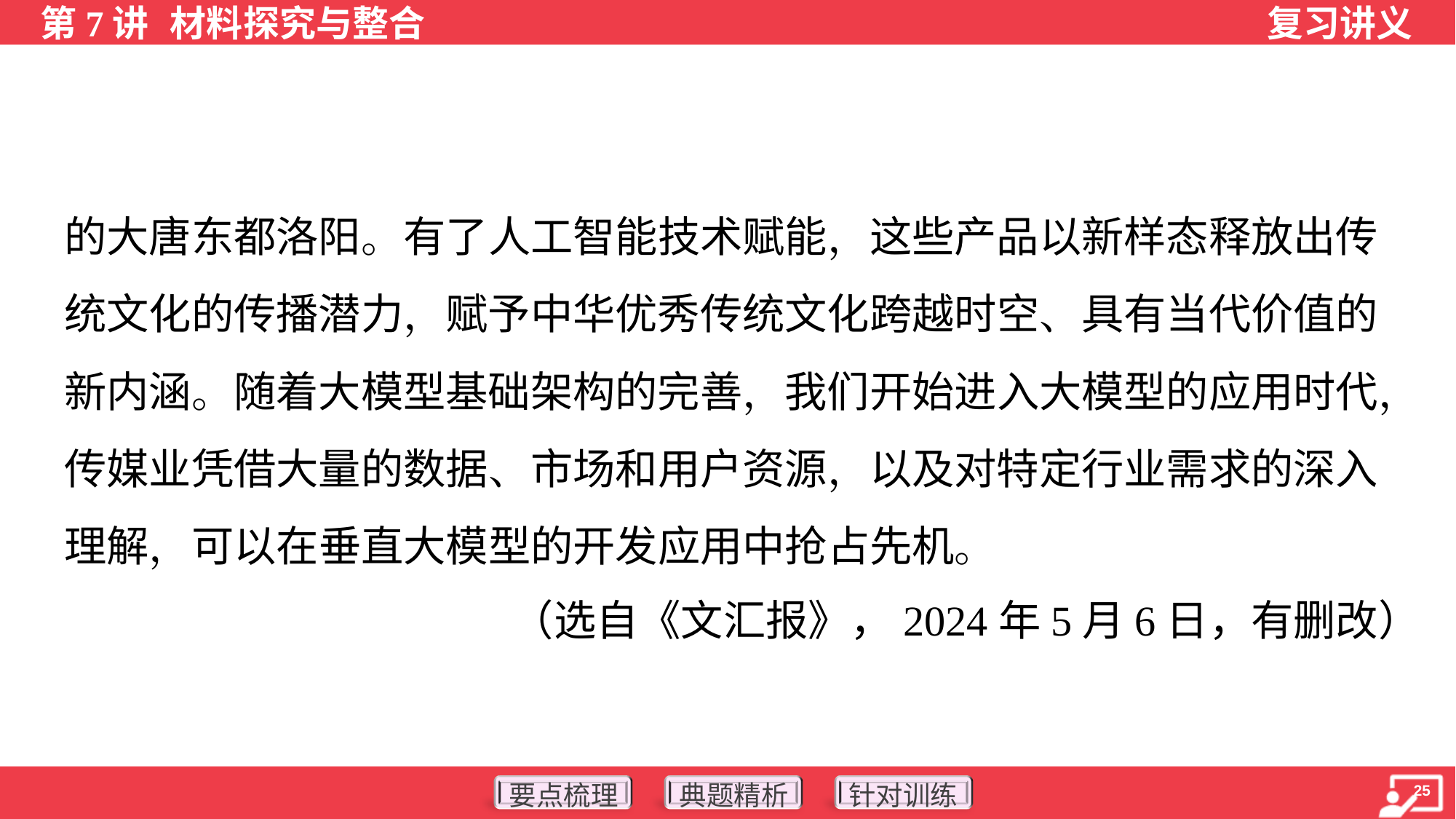

的大唐东都洛阳。有了人工智能技术赋能，这些产品以新样态释放出传
统文化的传播潜力，赋予中华优秀传统文化跨越时空、具有当代价值的
新内涵。随着大模型基础架构的完善，我们开始进入大模型的应用时代，
传媒业凭借大量的数据、市场和用户资源，以及对特定行业需求的深入
理解，可以在垂直大模型的开发应用中抢占先机。
（选自《文汇报》，2024年5月6日，有删改）